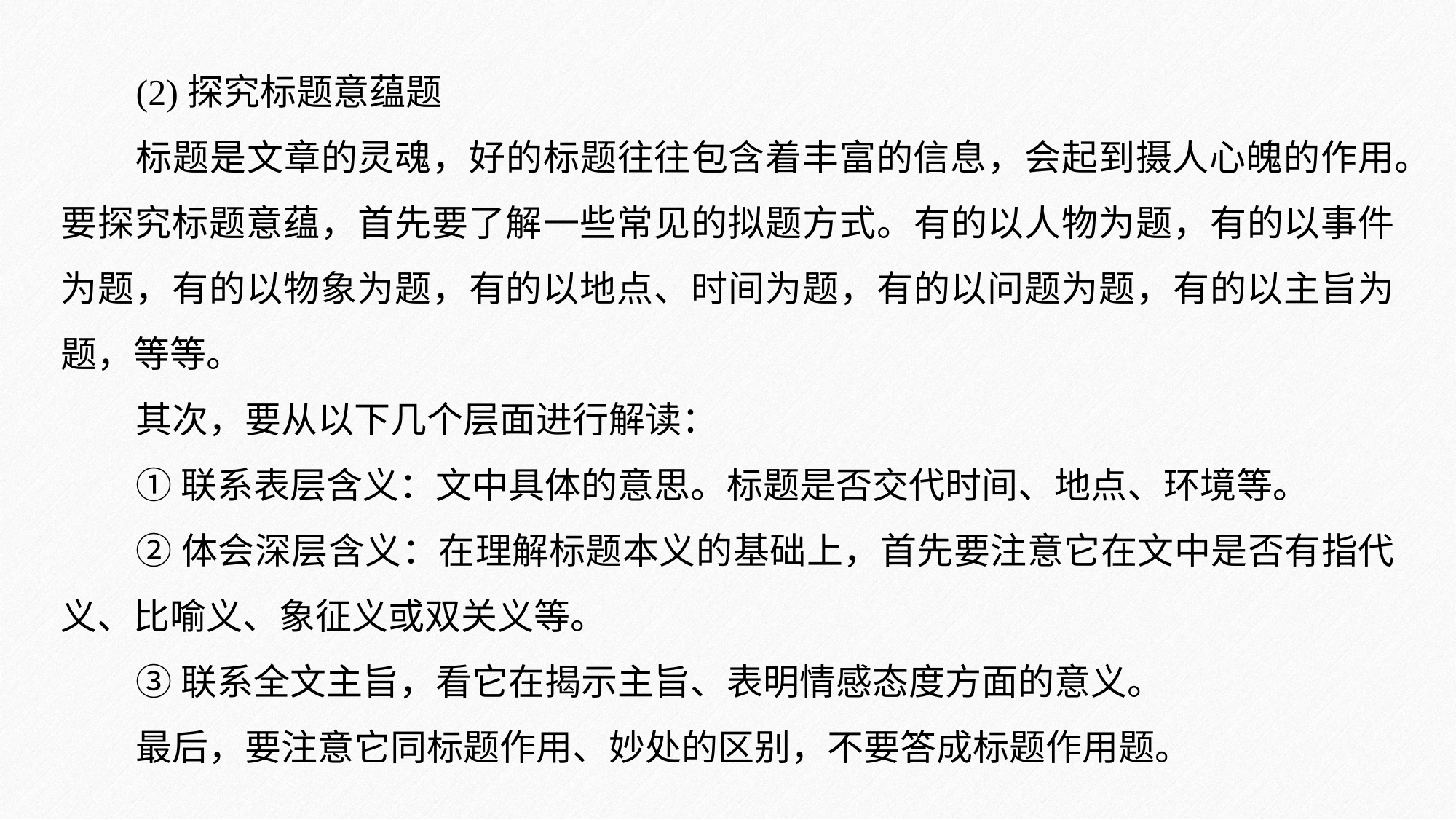

(2)探究标题意蕴题
标题是文章的灵魂，好的标题往往包含着丰富的信息，会起到摄人心魄的作用。要探究标题意蕴，首先要了解一些常见的拟题方式。有的以人物为题，有的以事件为题，有的以物象为题，有的以地点、时间为题，有的以问题为题，有的以主旨为题，等等。
其次，要从以下几个层面进行解读：
①联系表层含义：文中具体的意思。标题是否交代时间、地点、环境等。
②体会深层含义：在理解标题本义的基础上，首先要注意它在文中是否有指代义、比喻义、象征义或双关义等。
③联系全文主旨，看它在揭示主旨、表明情感态度方面的意义。
最后，要注意它同标题作用、妙处的区别，不要答成标题作用题。